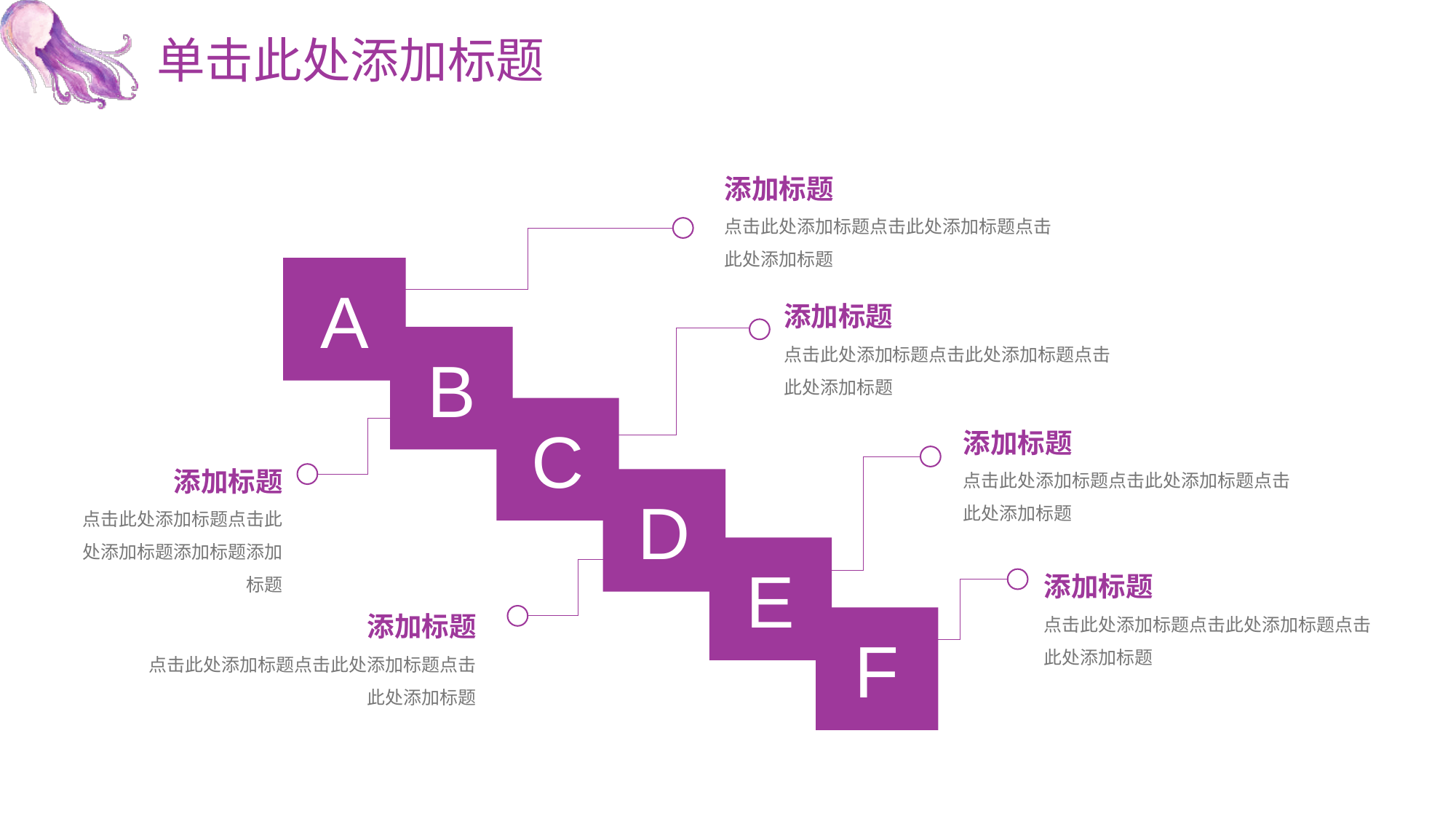

# 单击此处添加标题
添加标题
点击此处添加标题点击此处添加标题点击此处添加标题

A
添加标题
点击此处添加标题点击此处添加标题点击此处添加标题

B
C
添加标题
点击此处添加标题点击此处添加标题点击此处添加标题

添加标题
点击此处添加标题点击此处添加标题添加标题添加标题

D
E
添加标题
点击此处添加标题点击此处添加标题点击此处添加标题

添加标题
点击此处添加标题点击此处添加标题点击此处添加标题
F